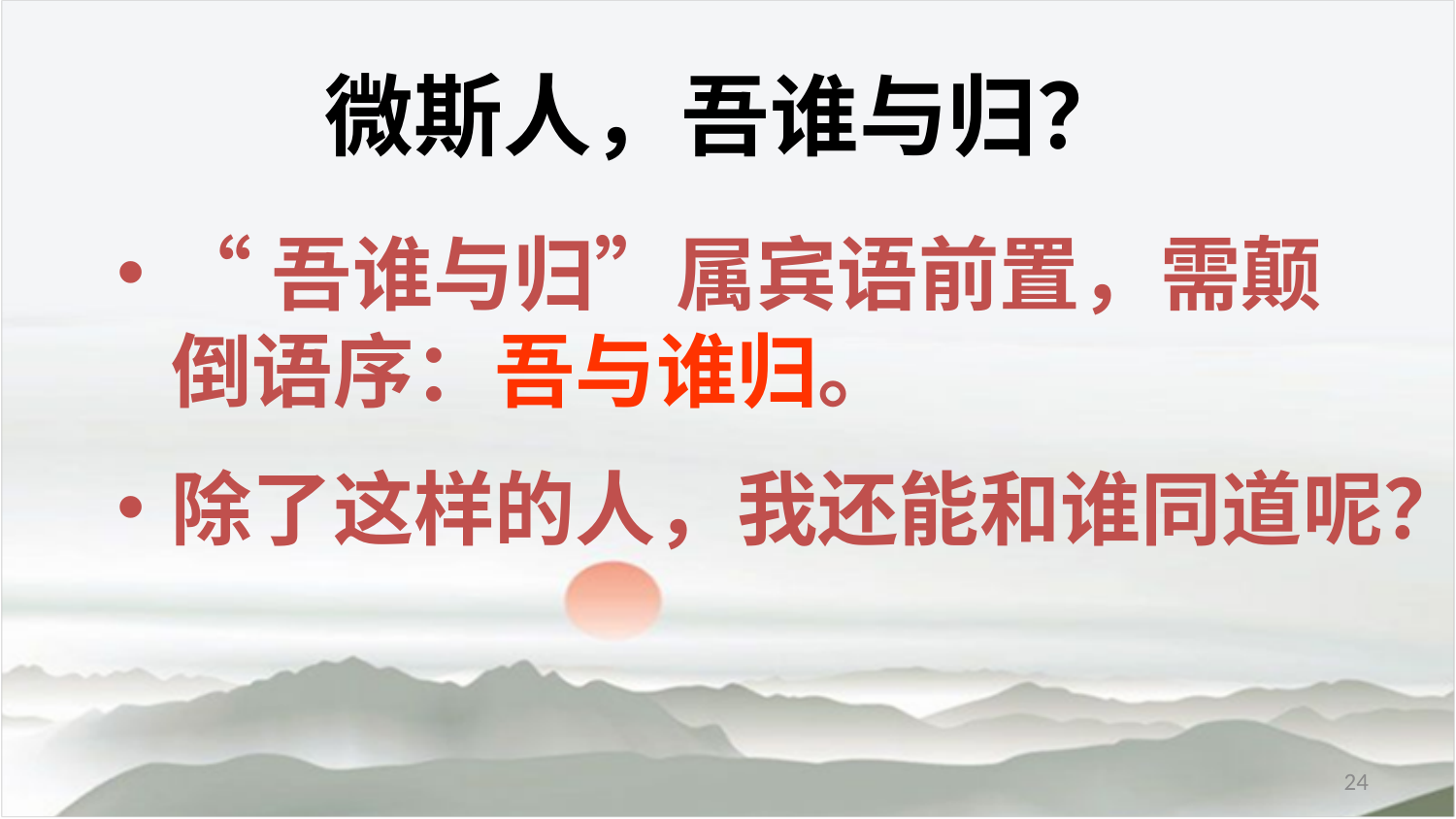

# 微斯人，吾谁与归？
“吾谁与归”属宾语前置，需颠倒语序：吾与谁归。
除了这样的人，我还能和谁同道呢？
24